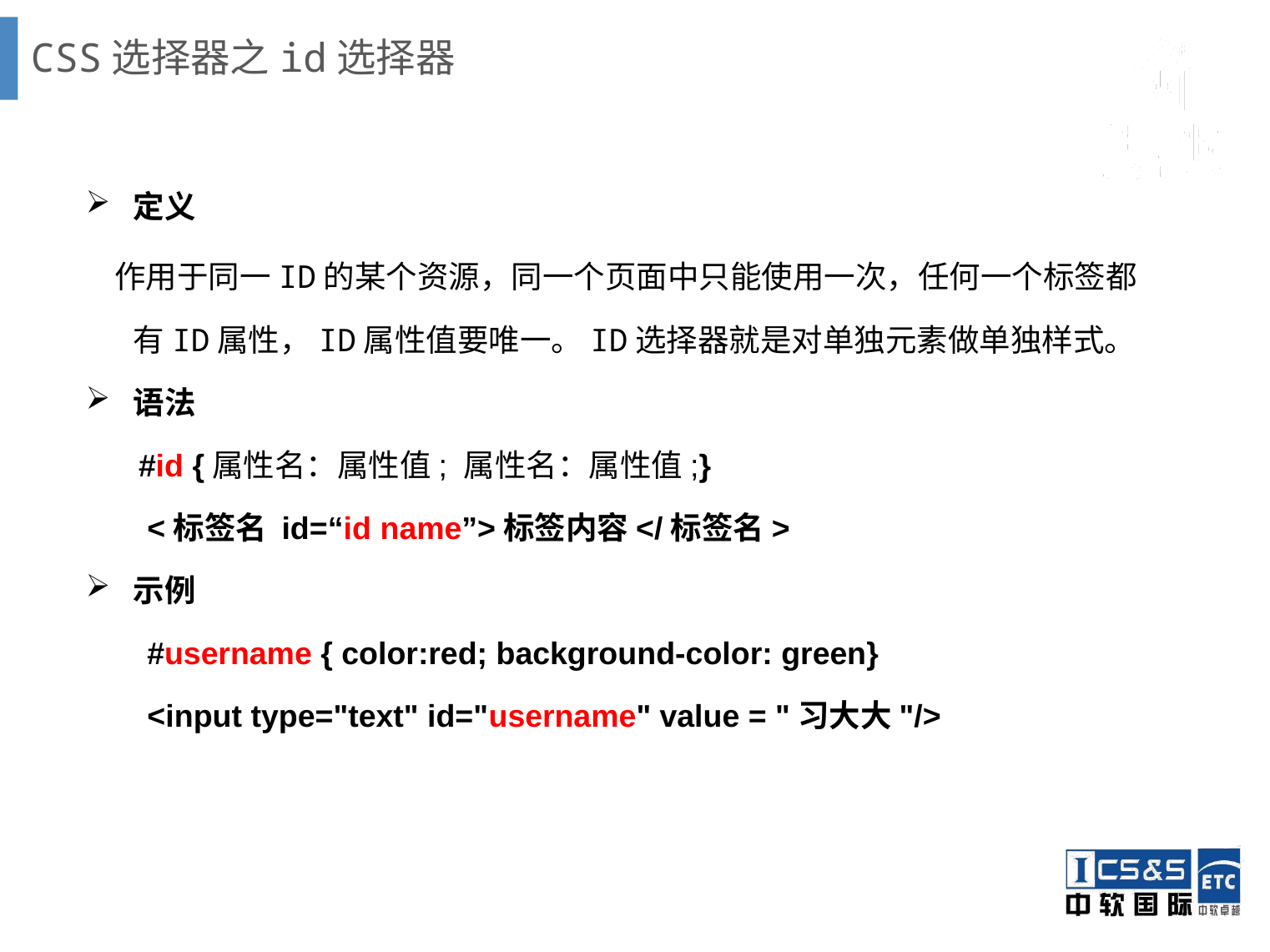

# CSS选择器之id选择器
定义
   作用于同一ID的某个资源，同一个页面中只能使用一次，任何一个标签都有ID属性，ID属性值要唯一。ID选择器就是对单独元素做单独样式。
语法
      #id {属性名：属性值; 属性名：属性值;}
       <标签名 id=“id name”>标签内容</标签名>
示例
       #username { color:red; background-color: green}
       <input type="text" id="username" value = "习大大"/>